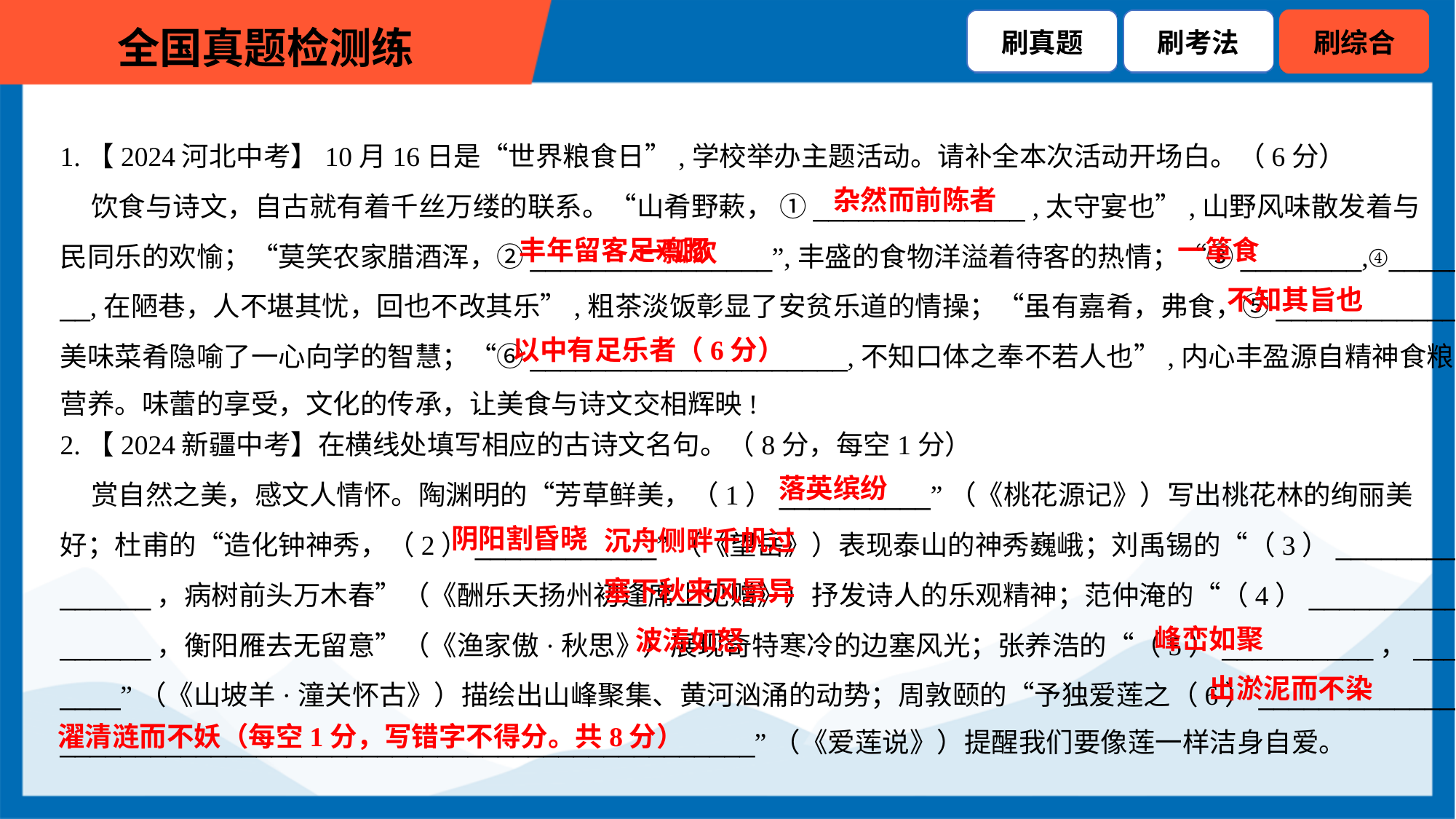

1.【2024河北中考】10月16日是“世界粮食日”,学校举办主题活动。请补全本次活动开场白。（6分）
    饮食与诗文，自古就有着千丝万缕的联系。“山肴野蔌， ①______________ ,太守宴也”,山野风味散发着与
民同乐的欢愉；“莫笑农家腊酒浑，②________________”,丰盛的食物洋溢着待客的热情；“③________,④______
__,在陋巷，人不堪其忧，回也不改其乐”,粗茶淡饭彰显了安贫乐道的情操；“虽有嘉肴，弗食，⑤____________”,
美味菜肴隐喻了一心向学的智慧；“⑥_____________________,不知口体之奉不若人也”,内心丰盈源自精神食粮的
营养。味蕾的享受，文化的传承，让美食与诗文交相辉映!
杂然而前陈者
                                                                                            一瓢饮
丰年留客足鸡豚
一箪食
不知其旨也
以中有足乐者（6分）
2.【2024新疆中考】在横线处填写相应的古诗文名句。（8分，每空1分）
落英缤纷
    赏自然之美，感文人情怀。陶渊明的“芳草鲜美，（1）__________”（《桃花源记》）写出桃花林的绚丽美
好；杜甫的“造化钟神秀，（2）____________”（《望岳》）表现泰山的神秀巍峨；刘禹锡的“（3）___________
______，病树前头万木春”（《酬乐天扬州初逢席上见赠》）抒发诗人的乐观精神；范仲淹的“（4）___________
______，衡阳雁去无留意”（《渔家傲·秋思》）展现奇特寒冷的边塞风光；张养浩的“（5）__________，______
____”（《山坡羊·潼关怀古》）描绘出山峰聚集、黄河汹涌的动势；周敦颐的“予独爱莲之（6）______________，
______________________________________________”（《爱莲说》）提醒我们要像莲一样洁身自爱。
                                                                                       沉舟侧畔千帆过
阴阳割昏晓
                                                                                       塞下秋来风景异
                                                                                            波涛如怒
峰峦如聚
出淤泥而不染
濯清涟而不妖（每空1分，写错字不得分。共8分）